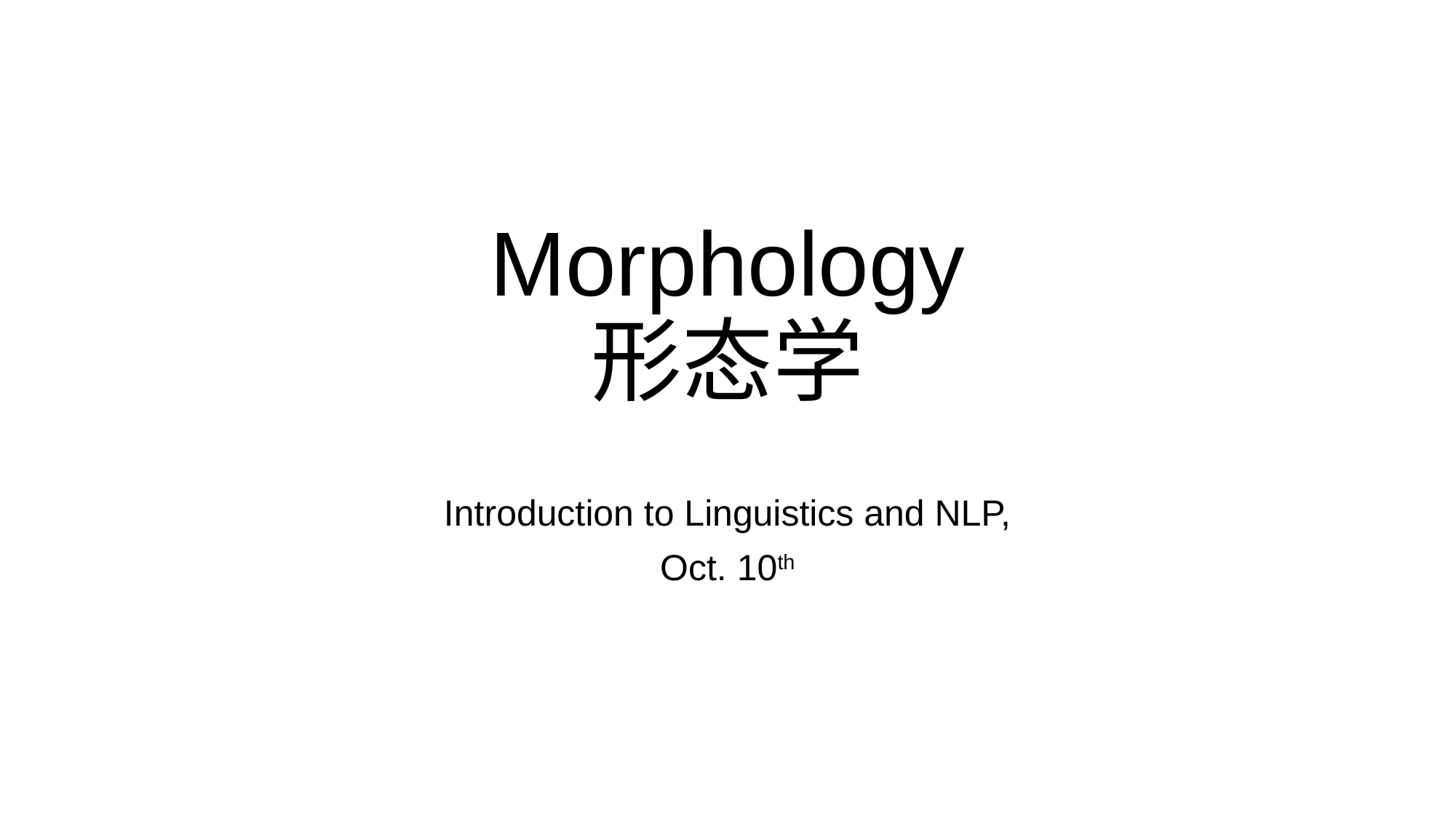

# Morphology 形态学

Introduction to Linguistics and NLP,
Oct. 10th